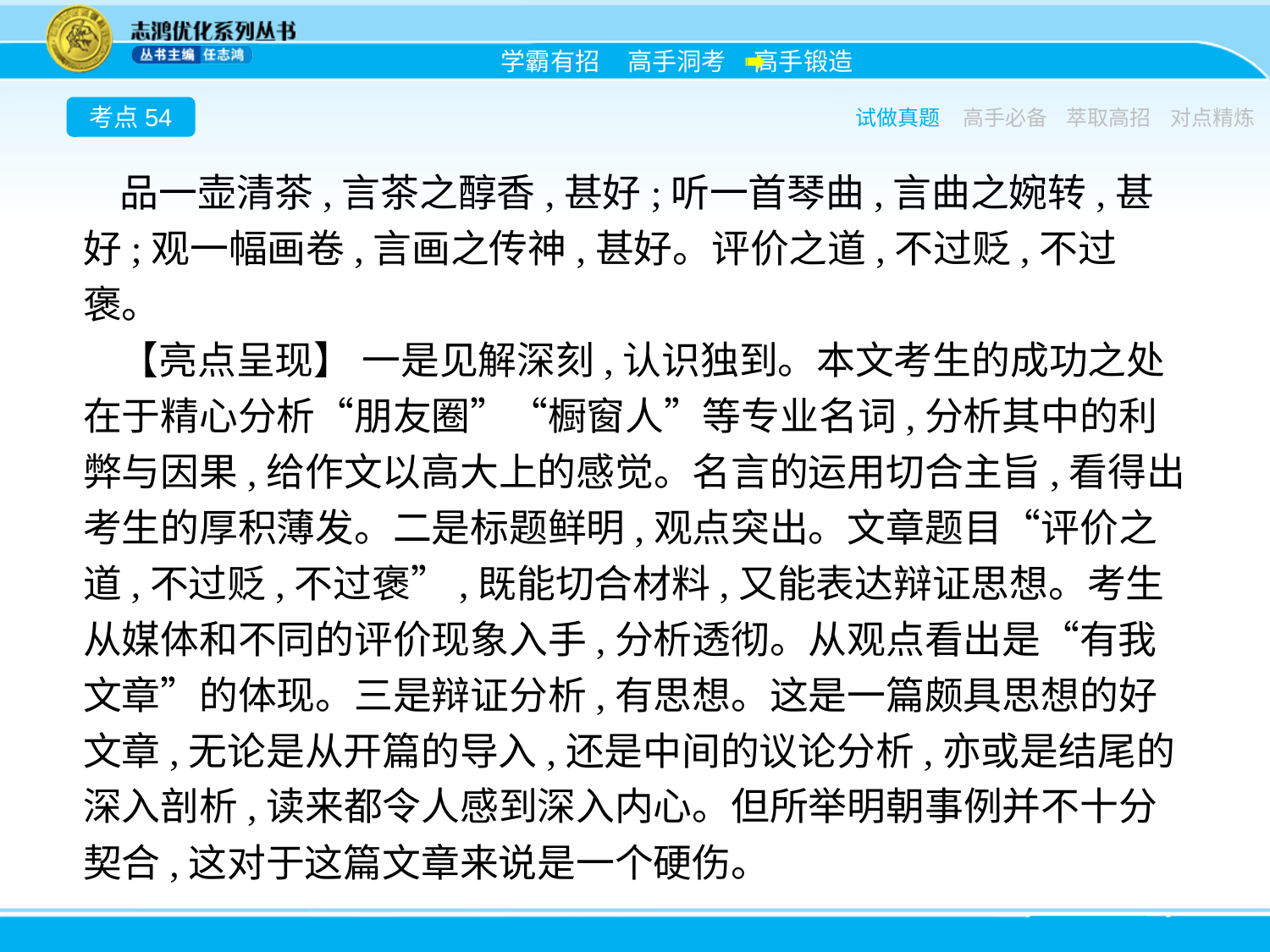

考点54
试做真题
高手必备
萃取高招
对点精炼
品一壶清茶,言茶之醇香,甚好;听一首琴曲,言曲之婉转,甚好;观一幅画卷,言画之传神,甚好。评价之道,不过贬,不过褒。
【亮点呈现】 一是见解深刻,认识独到。本文考生的成功之处在于精心分析“朋友圈”“橱窗人”等专业名词,分析其中的利弊与因果,给作文以高大上的感觉。名言的运用切合主旨,看得出考生的厚积薄发。二是标题鲜明,观点突出。文章题目“评价之道,不过贬,不过褒”,既能切合材料,又能表达辩证思想。考生从媒体和不同的评价现象入手,分析透彻。从观点看出是“有我文章”的体现。三是辩证分析,有思想。这是一篇颇具思想的好文章,无论是从开篇的导入,还是中间的议论分析,亦或是结尾的深入剖析,读来都令人感到深入内心。但所举明朝事例并不十分契合,这对于这篇文章来说是一个硬伤。